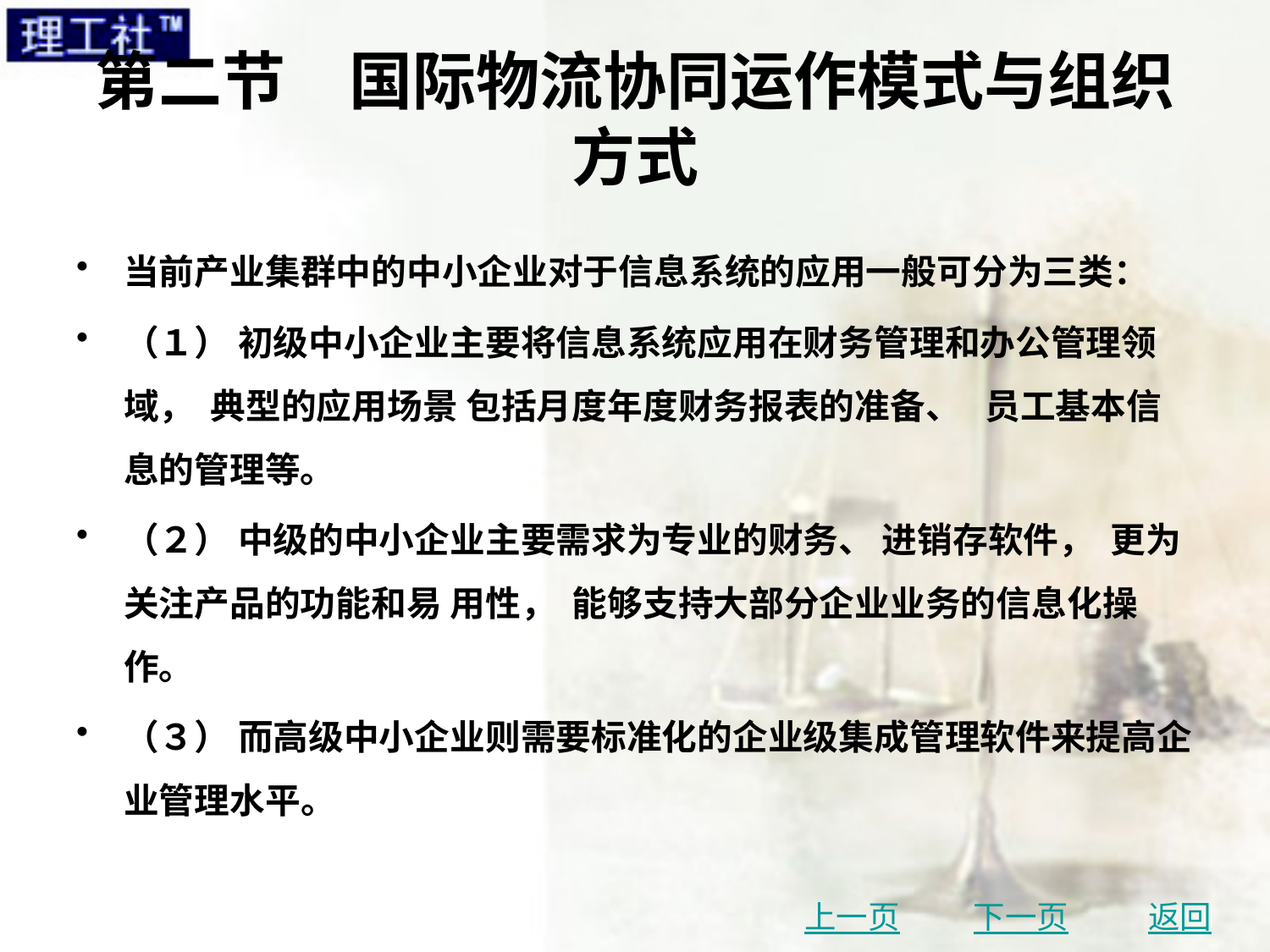

# 第二节　国际物流协同运作模式与组织方式
当前产业集群中的中小企业对于信息系统的应用一般可分为三类：
（１） 初级中小企业主要将信息系统应用在财务管理和办公管理领域，  典型的应用场景 包括月度年度财务报表的准备、   员工基本信息的管理等。
（２） 中级的中小企业主要需求为专业的财务、 进销存软件，  更为关注产品的功能和易 用性，  能够支持大部分企业业务的信息化操作。
（３） 而高级中小企业则需要标准化的企业级集成管理软件来提高企业管理水平。
上一页
下一页
返回